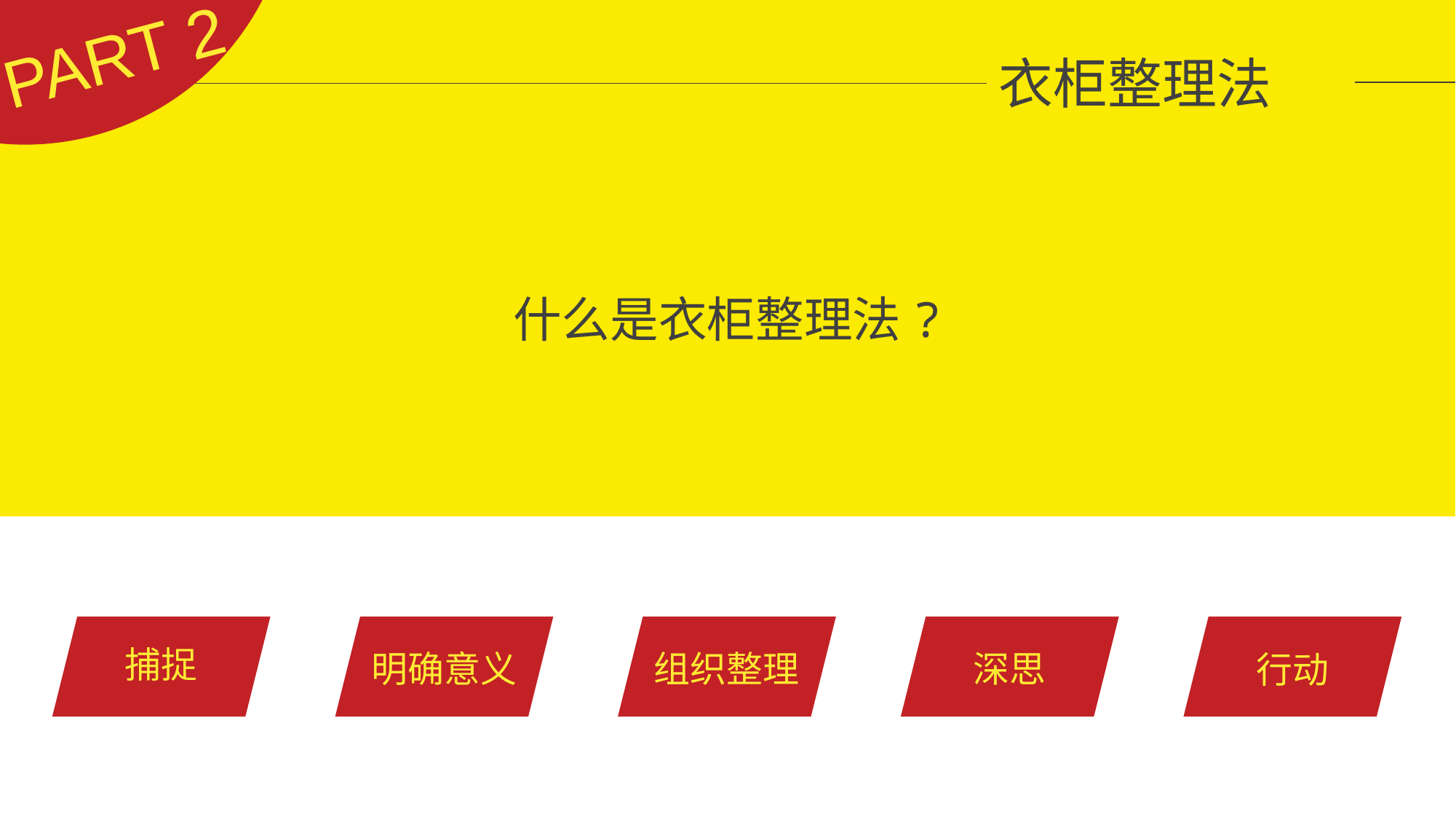

PART 2
   衣柜整理法
什么是衣柜整理法?

捕捉
明确意义
组织整理
深思
行动